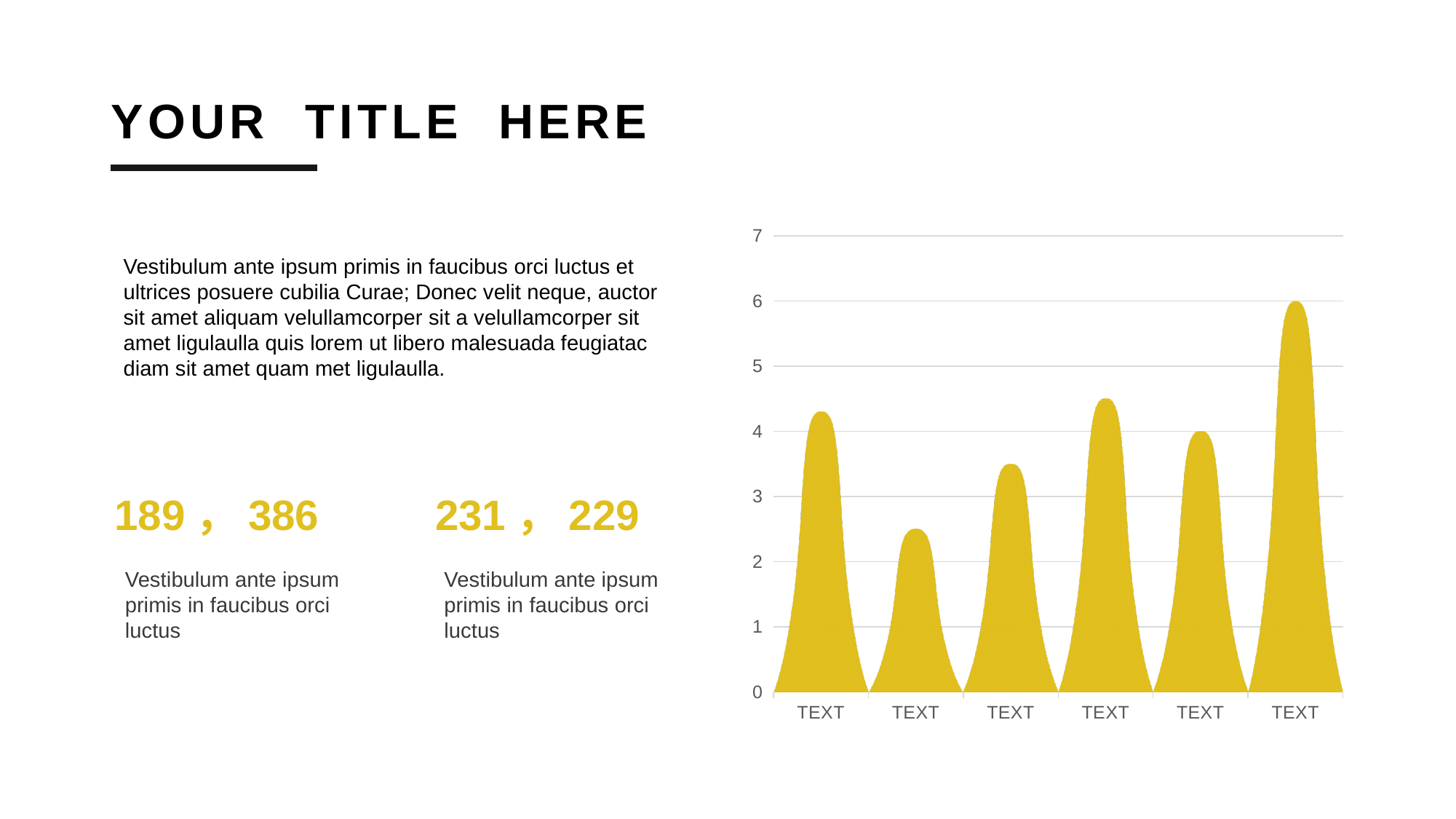

# YOUR  TITLE  HERE

### Chart

| Category | 系列 1 |
|---|---|
| TEXT | 4.3 |
| TEXT | 2.5 |
| TEXT | 3.5 |
| TEXT | 4.5 |
| TEXT | 4.0 |
| TEXT | 6.0 |
Vestibulum ante ipsum primis in faucibus orci luctus et ultrices posuere cubilia Curae; Donec velit neque, auctor sit amet aliquam velullamcorper sit a velullamcorper sit amet ligulaulla quis lorem ut libero malesuada feugiatac diam sit amet quam met ligulaulla.
189，386
231，229
Vestibulum ante ipsum primis in faucibus orci luctus
Vestibulum ante ipsum primis in faucibus orci luctus